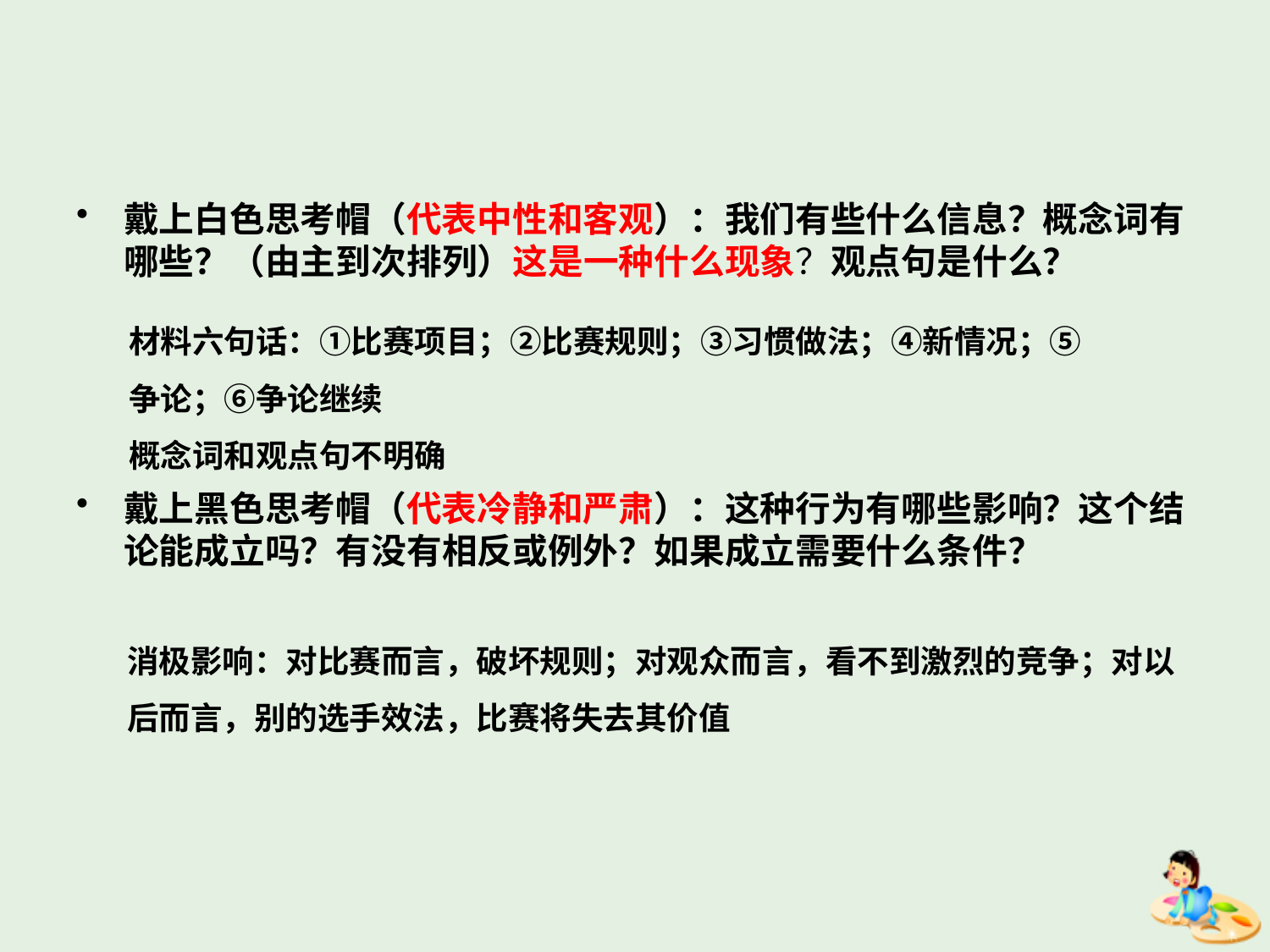

戴上白色思考帽（代表中性和客观）：我们有些什么信息？概念词有哪些？（由主到次排列）这是一种什么现象？观点句是什么？

戴上黑色思考帽（代表冷静和严肃）：这种行为有哪些影响？这个结论能成立吗？有没有相反或例外？如果成立需要什么条件？

材料六句话：①比赛项目；②比赛规则；③习惯做法；④新情况；⑤争论；⑥争论继续
概念词和观点句不明确

消极影响：对比赛而言，破坏规则；对观众而言，看不到激烈的竞争；对以后而言，别的选手效法，比赛将失去其价值